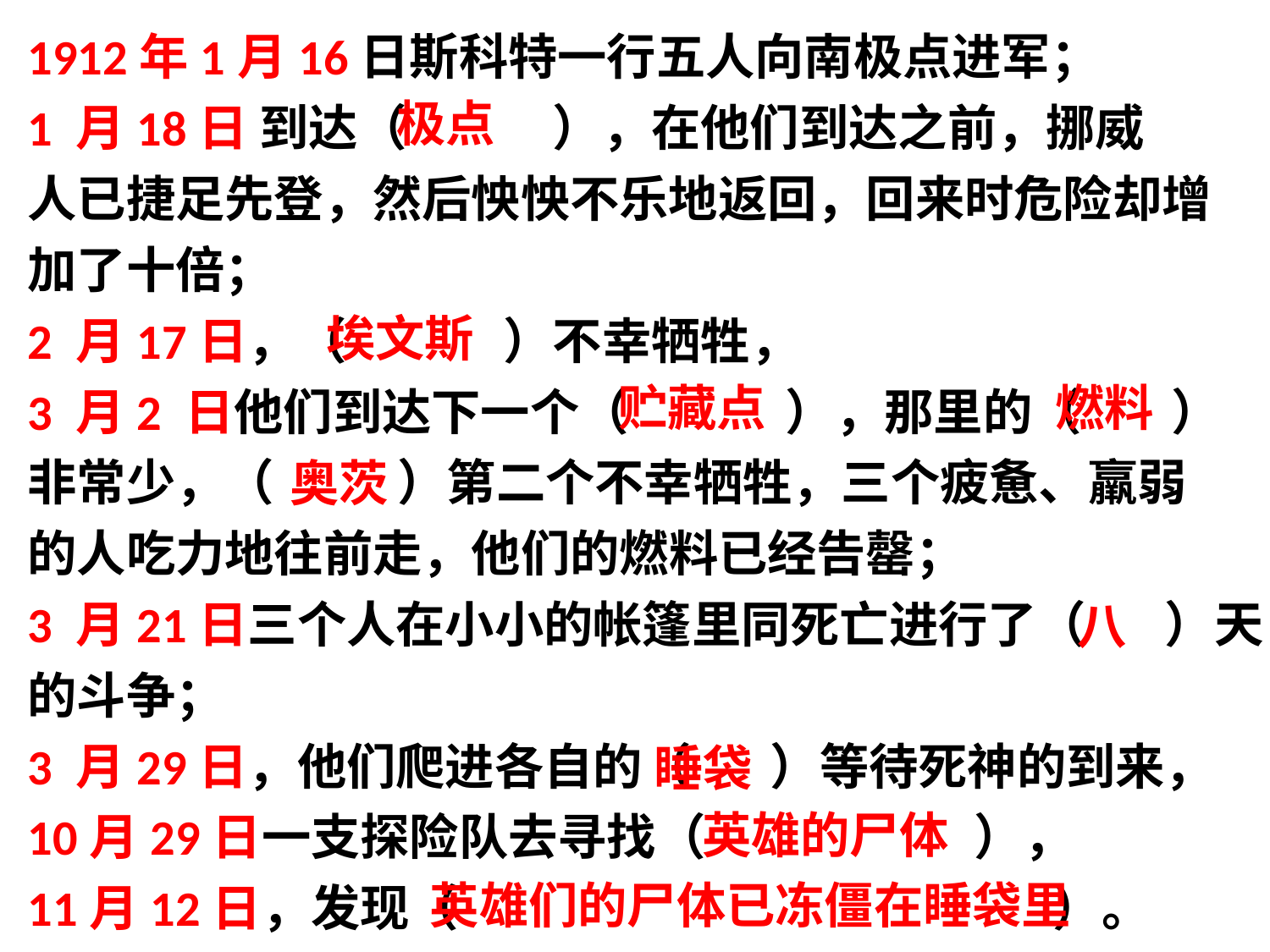

1912年1月16日斯科特一行五人向南极点进军；
1 月18日 到达（             ），在他们到达之前，挪威
人已捷足先登，然后怏怏不乐地返回，回来时危险却增
加了十倍；
2 月17日，（              ）不幸牺牲，
3 月2 日他们到达下一个（              ），那里的（        ）
非常少，（           ）第二个不幸牺牲，三个疲惫、羸弱
的人吃力地往前走，他们的燃料已经告罄；
3 月21日三个人在小小的帐篷里同死亡进行了（       ）天
的斗争；
3 月29日，他们爬进各自的（       ）等待死神的到来，
10月29日一支探险队去寻找（                        ），
11月12日，发现（                                                     ）。

极点
埃文斯
贮藏点
燃料
奥茨
八
睡袋
英雄的尸体
英雄们的尸体已冻僵在睡袋里